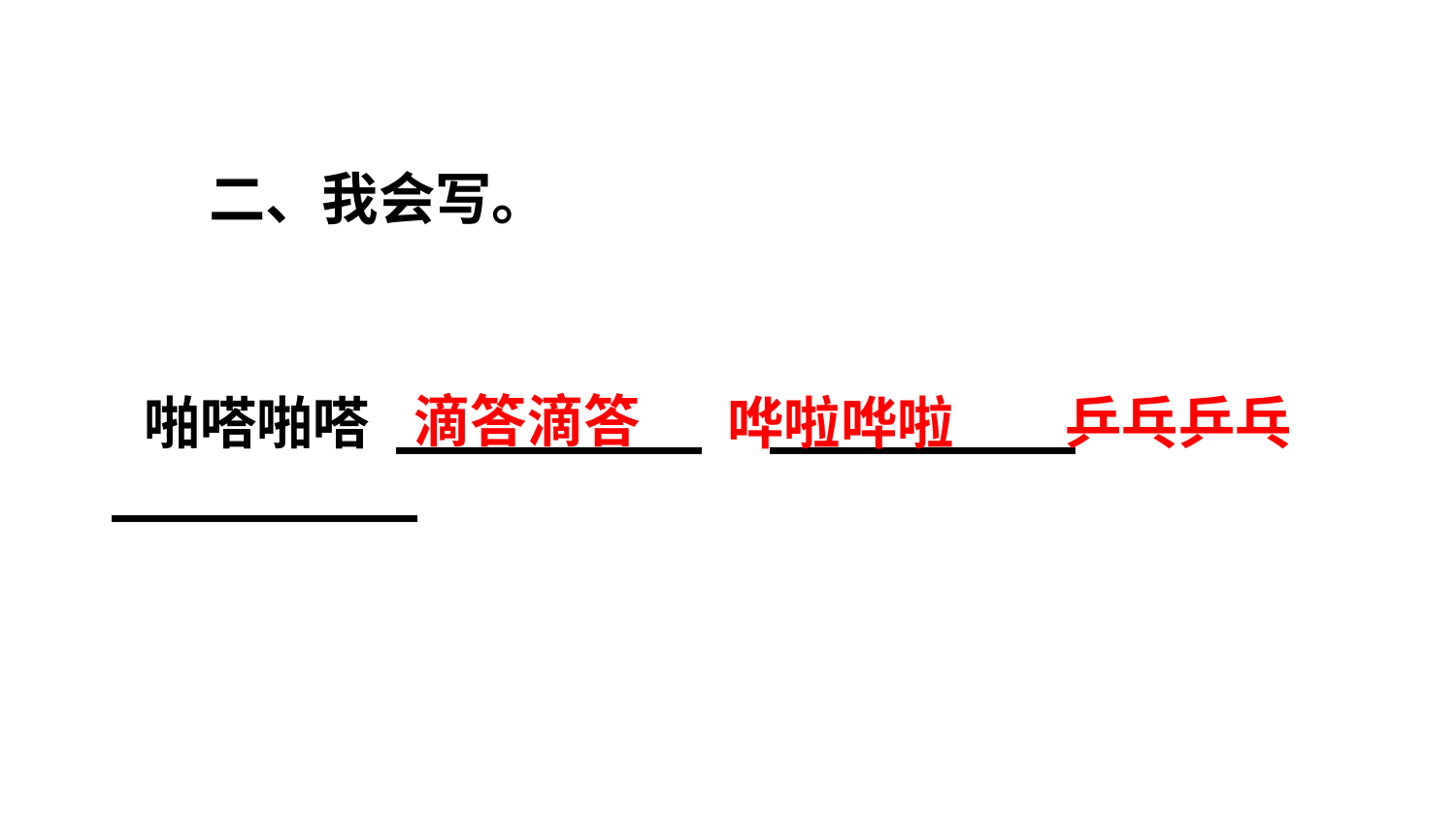

二、我会写。
滴答滴答
啪嗒啪嗒 _________  _________   _________
哗啦哗啦
乒乓乒乓